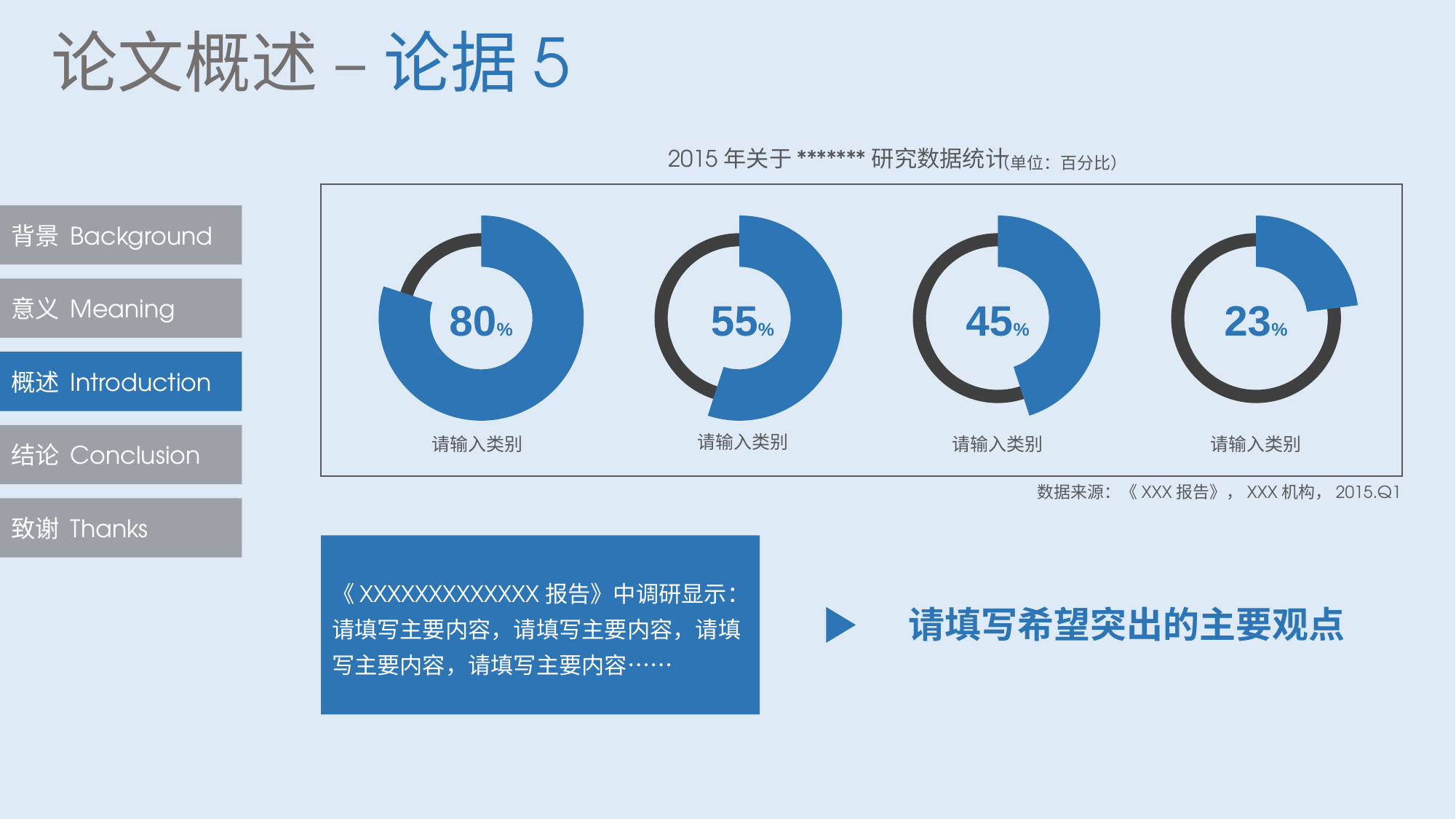

论文概述 – 论据5
2015年关于*******研究数据统计
（单位：百分比）

背景 Background

### Chart

| Category | 类别 |
|---|---|
| 值 | 0.8 |
| 参考值 | 0.2 |

### Chart

| Category | 类别 |
|---|---|
| 值 | 0.55 |
| 参考值 | 0.45 |

### Chart

| Category | 类别 |
|---|---|
| 值 | 0.45 |
| 参考值 | 0.55 |

### Chart

| Category | 类别 |
|---|---|
| 值 | 0.23 |
| 参考值 | 0.77 |
意义 Meaning
80%
55%
45%
23%
概述 Introduction
结论 Conclusion
请输入类别
请输入类别
请输入类别
请输入类别
数据来源：《XXX报告》，XXX机构，2015.Q1
致谢 Thanks
《XXXXXXXXXXXXX报告》中调研显示：
请填写主要内容，请填写主要内容，请填写主要内容，请填写主要内容……
请填写希望突出的主要观点